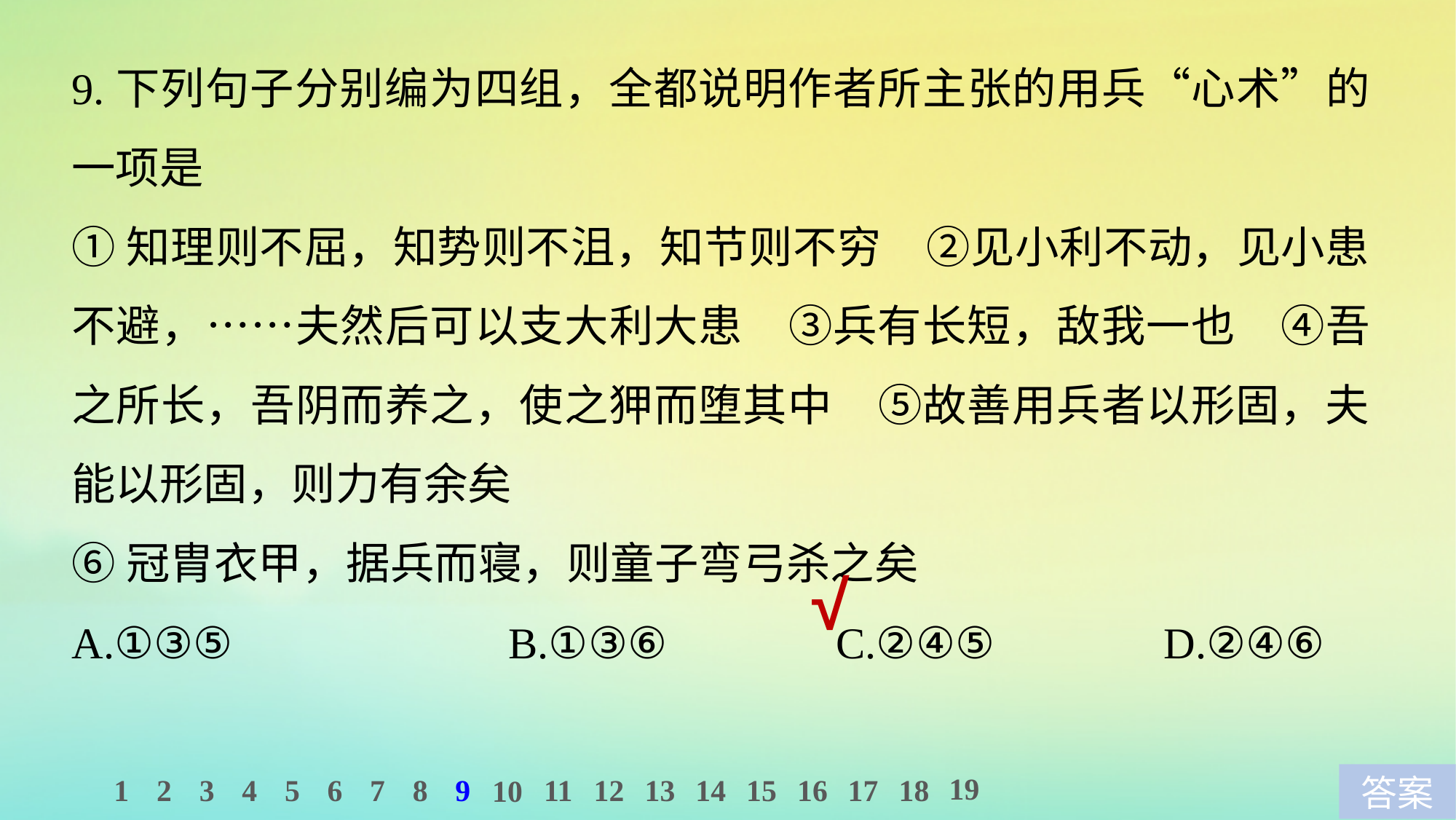

9.下列句子分别编为四组，全都说明作者所主张的用兵“心术”的一项是
①知理则不屈，知势则不沮，知节则不穷　②见小利不动，见小患不避，……夫然后可以支大利大患　③兵有长短，敌我一也　④吾之所长，吾阴而养之，使之狎而堕其中　⑤故善用兵者以形固，夫能以形固，则力有余矣
⑥冠胄衣甲，据兵而寝，则童子弯弓杀之矣
A.①③⑤  			B.①③⑥		C.②④⑤  		D.②④⑥
√
19
1
2
3
4
5
6
7
8
9
11
12
13
14
15
16
17
18
10
答案